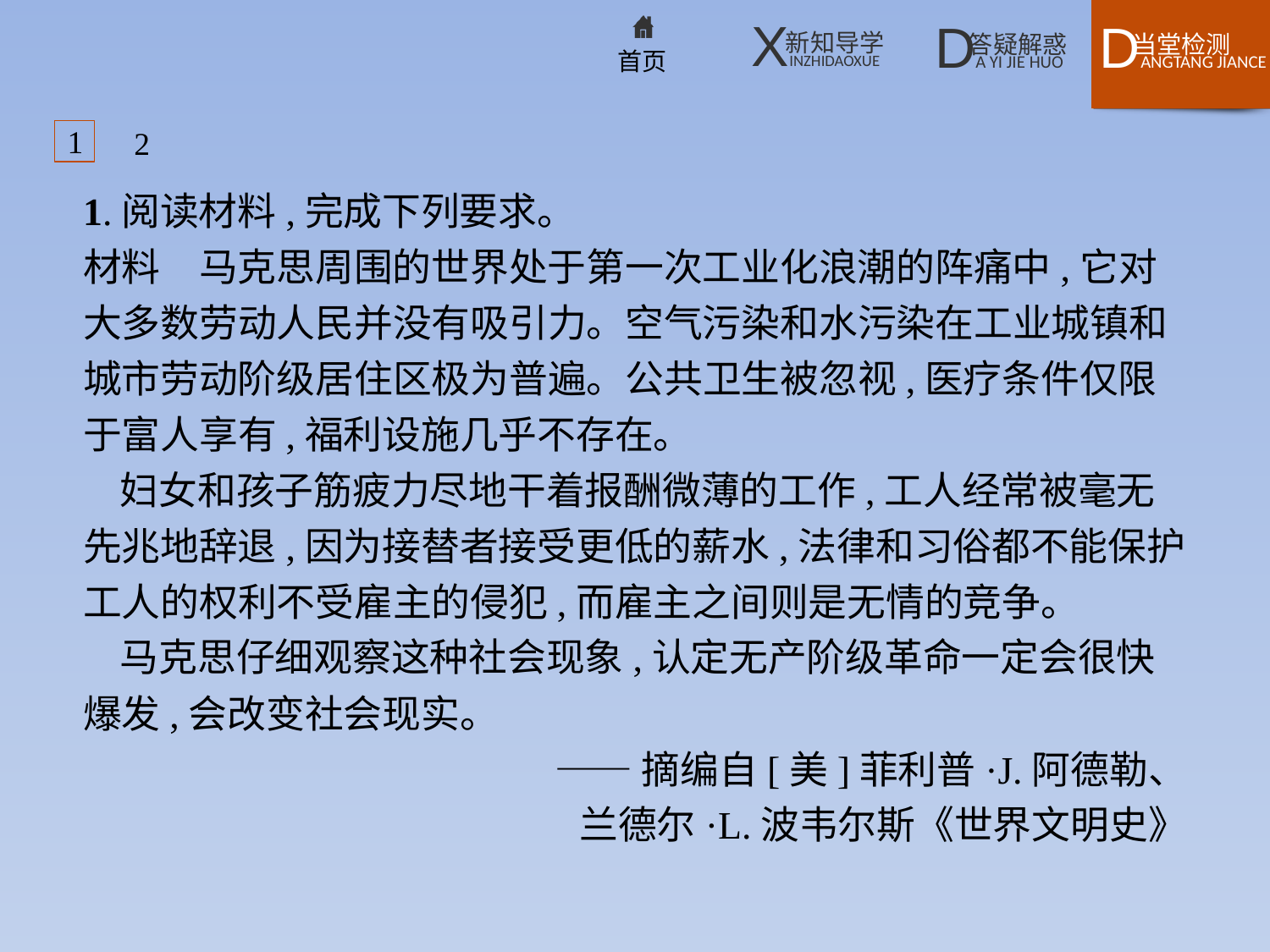

1
2
1.阅读材料,完成下列要求。
材料　马克思周围的世界处于第一次工业化浪潮的阵痛中,它对大多数劳动人民并没有吸引力。空气污染和水污染在工业城镇和城市劳动阶级居住区极为普遍。公共卫生被忽视,医疗条件仅限于富人享有,福利设施几乎不存在。
妇女和孩子筋疲力尽地干着报酬微薄的工作,工人经常被毫无先兆地辞退,因为接替者接受更低的薪水,法律和习俗都不能保护工人的权利不受雇主的侵犯,而雇主之间则是无情的竞争。
马克思仔细观察这种社会现象,认定无产阶级革命一定会很快爆发,会改变社会现实。
——摘编自[美]菲利普·J.阿德勒、
兰德尔·L.波韦尔斯《世界文明史》